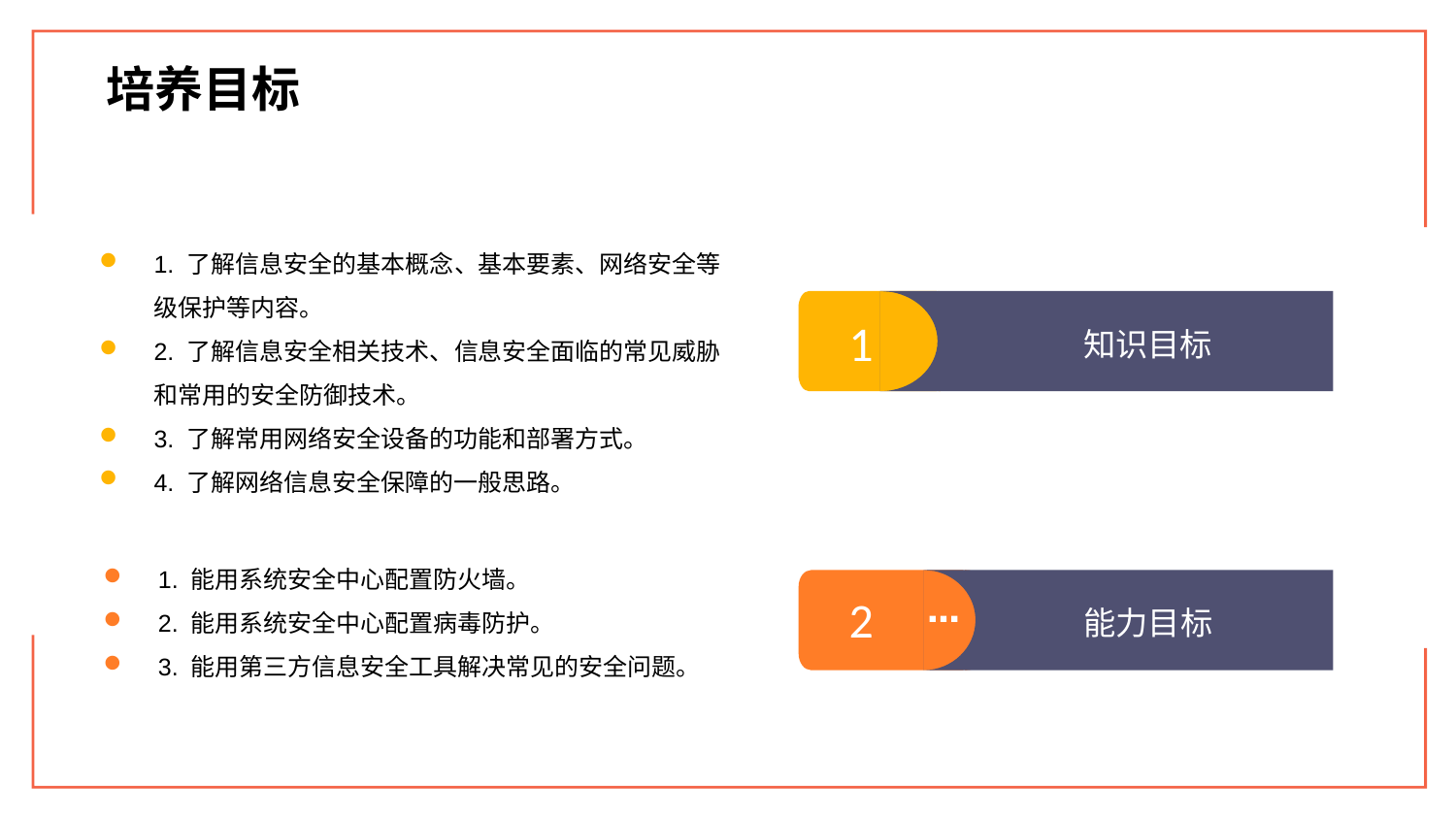

培养目标
1. 了解信息安全的基本概念、基本要素、网络安全等级保护等内容。
2. 了解信息安全相关技术、信息安全面临的常见威胁和常用的安全防御技术。
3. 了解常用网络安全设备的功能和部署方式。
4. 了解网络信息安全保障的一般思路。

1
知识目标
1. 能用系统安全中心配置防火墙。
2. 能用系统安全中心配置病毒防护。
3. 能用第三方信息安全工具解决常见的安全问题。

2
能力目标